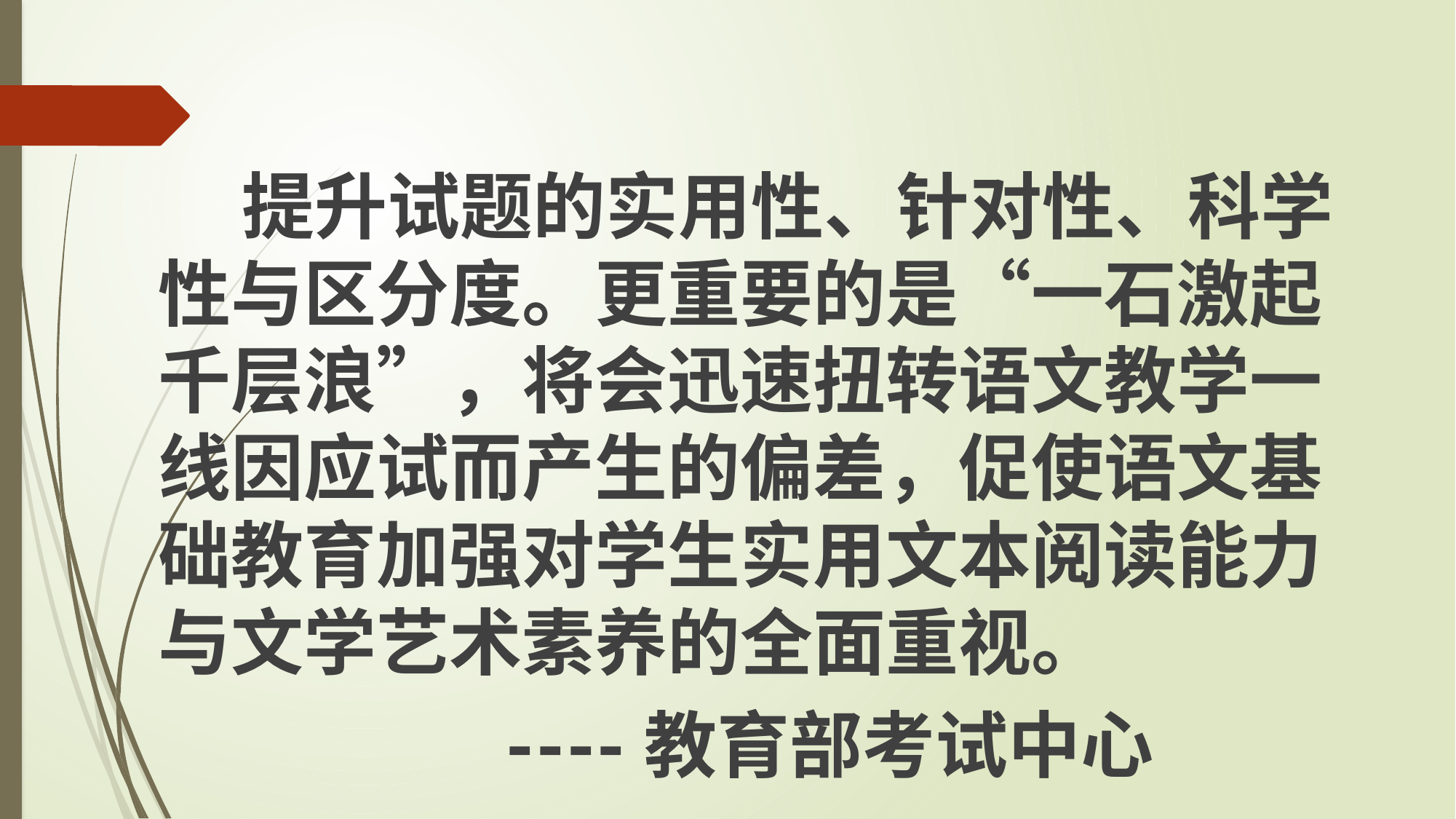

提升试题的实用性、针对性、科学性与区分度。更重要的是“一石激起千层浪”，将会迅速扭转语文教学一线因应试而产生的偏差，促使语文基础教育加强对学生实用文本阅读能力与文学艺术素养的全面重视。
                 ----教育部考试中心